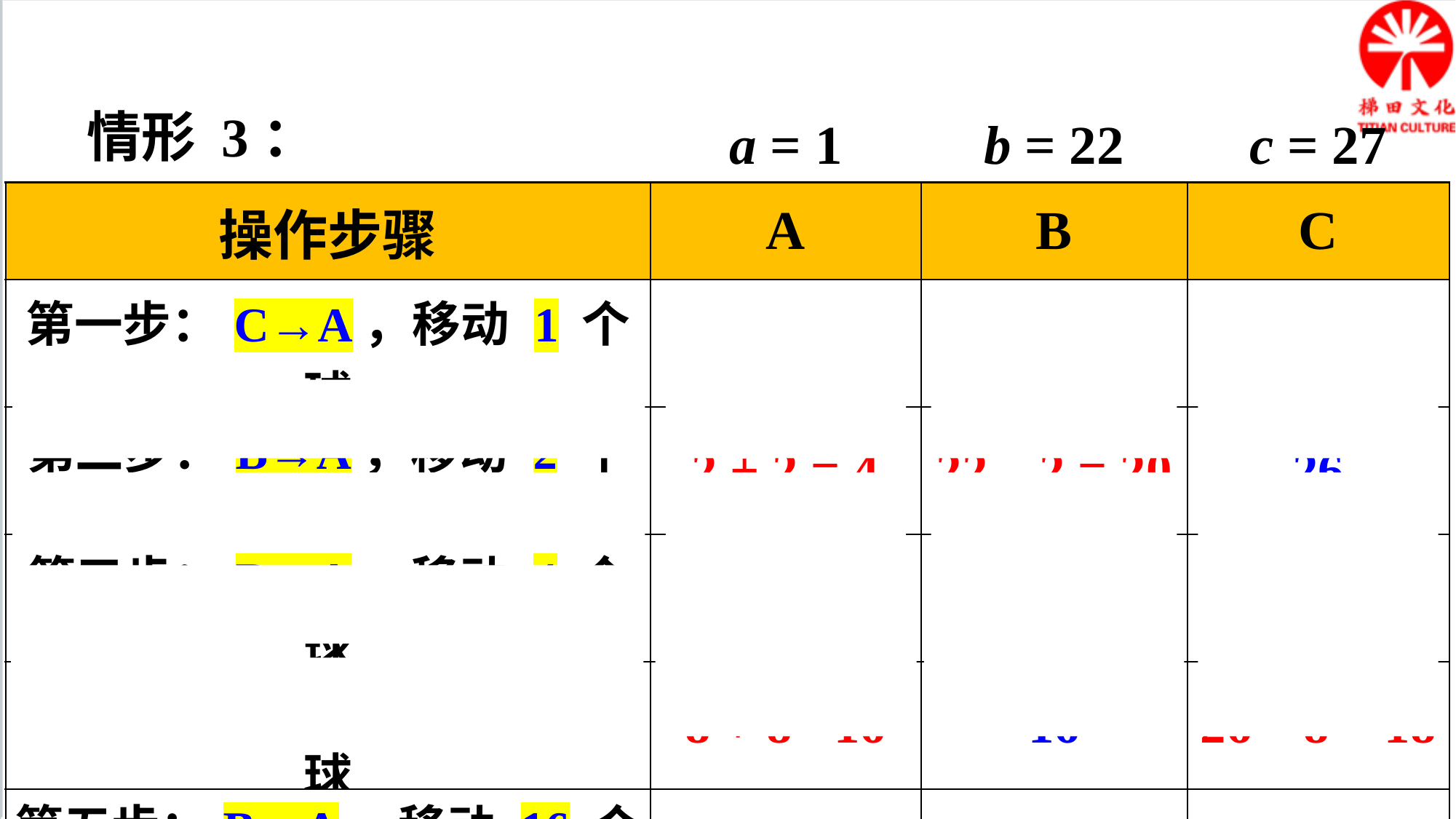

情形 3：
a = 1
b = 22
c = 27
| 操作步骤 | A | B | C |
| --- | --- | --- | --- |
| 第一步：C→A，移动 1 个球 | 1 + 1 = 2 | 22 | 27 – 1 = 26 |
| 第二步：B→A，移动 2 个球 | 2 + 2 = 4 | 22 – 2 = 20 | 26 |
| 第三步：B→A，移动 4 个球 | 4 + 4 = 8 | 20 – 4 = 16 | 26 |
| 第四步：C→A，移动 8 个球 | 8 + 8 =16 | 16 | 26 – 8 = 18 |
| 第五步：B→A，移动 16 个球 | 16 + 16 = 32 | 16 – 16 = 0 | 18 |